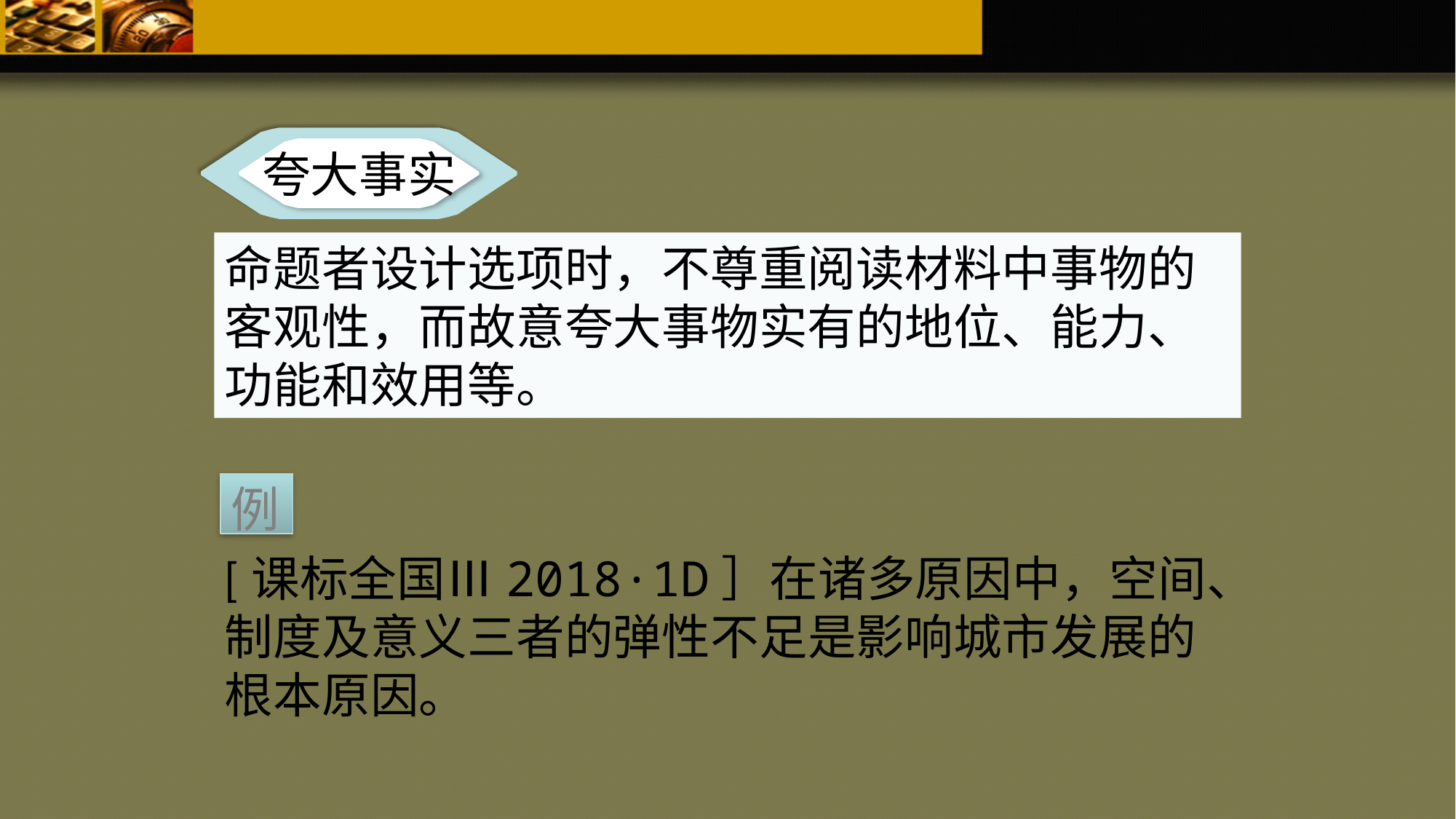

夸大事实
命题者设计选项时，不尊重阅读材料中事物的客观性，而故意夸大事物实有的地位、能力、功能和效用等。
例
[课标全国Ⅲ2018·1D］在诸多原因中，空间、制度及意义三者的弹性不足是影响城市发展的根本原因。